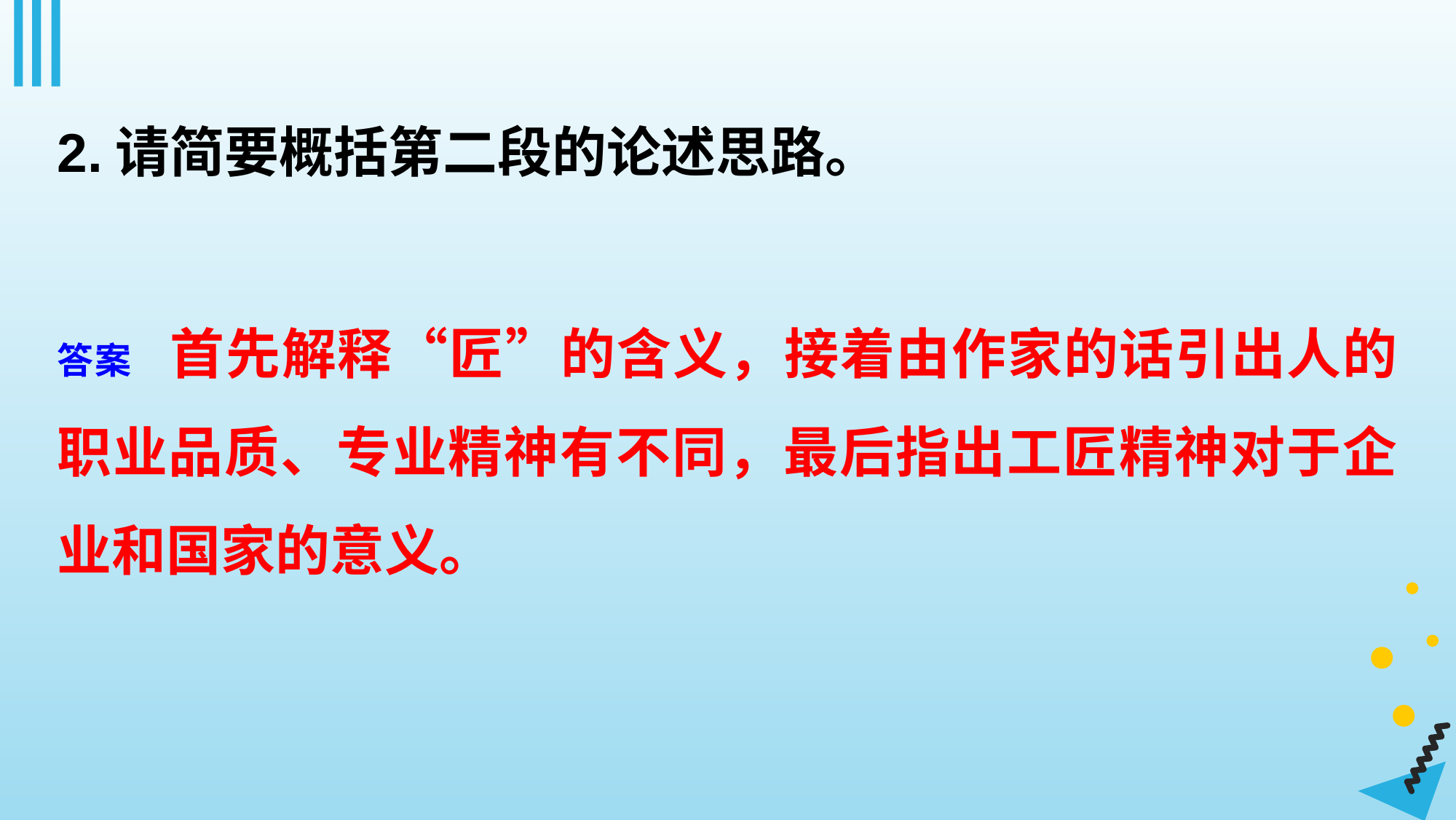

#
2.请简要概括第二段的论述思路。
答案　首先解释“匠”的含义，接着由作家的话引出人的职业品质、专业精神有不同，最后指出工匠精神对于企业和国家的意义。